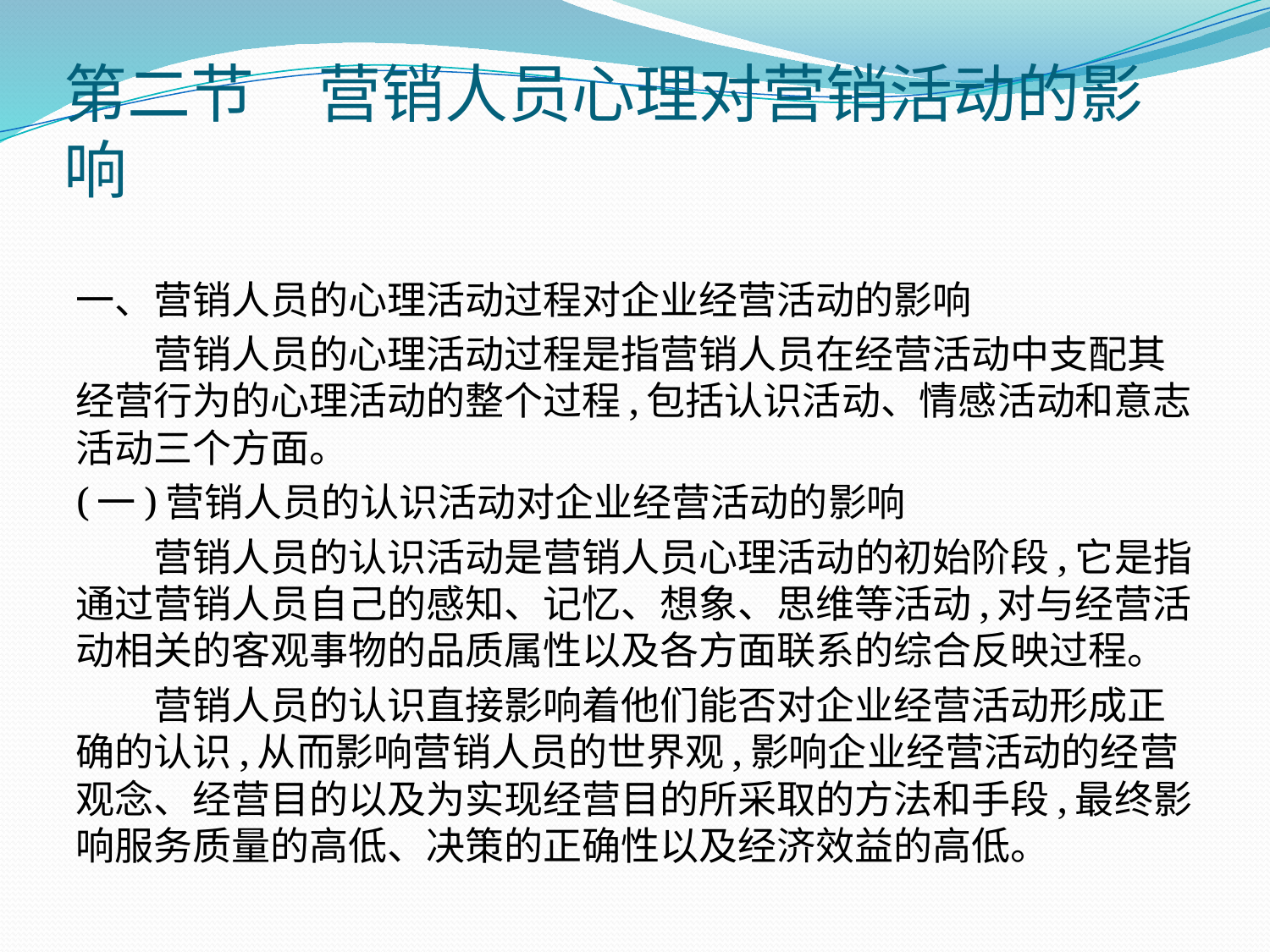

# 第二节　营销人员心理对营销活动的影响
一、营销人员的心理活动过程对企业经营活动的影响
　　营销人员的心理活动过程是指营销人员在经营活动中支配其经营行为的心理活动的整个过程,包括认识活动、情感活动和意志活动三个方面。
(一)营销人员的认识活动对企业经营活动的影响
　　营销人员的认识活动是营销人员心理活动的初始阶段,它是指通过营销人员自己的感知、记忆、想象、思维等活动,对与经营活动相关的客观事物的品质属性以及各方面联系的综合反映过程。
　　营销人员的认识直接影响着他们能否对企业经营活动形成正确的认识,从而影响营销人员的世界观,影响企业经营活动的经营观念、经营目的以及为实现经营目的所采取的方法和手段,最终影响服务质量的高低、决策的正确性以及经济效益的高低。